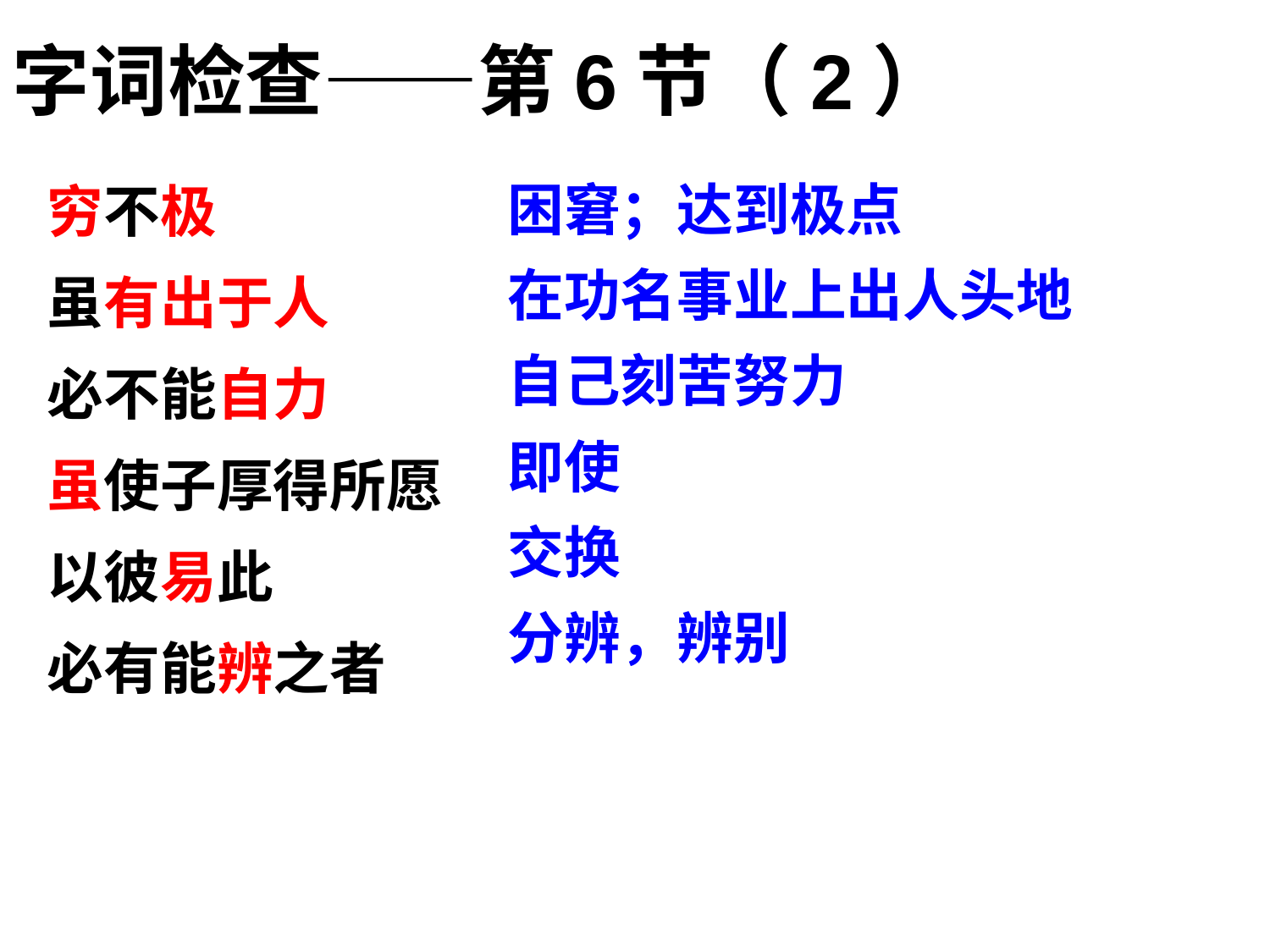

字词检查——第6节（2）
穷不极
虽有出于人
必不能自力
虽使子厚得所愿
以彼易此
必有能辨之者
困窘；达到极点
在功名事业上出人头地
自己刻苦努力
即使
交换
分辨，辨别